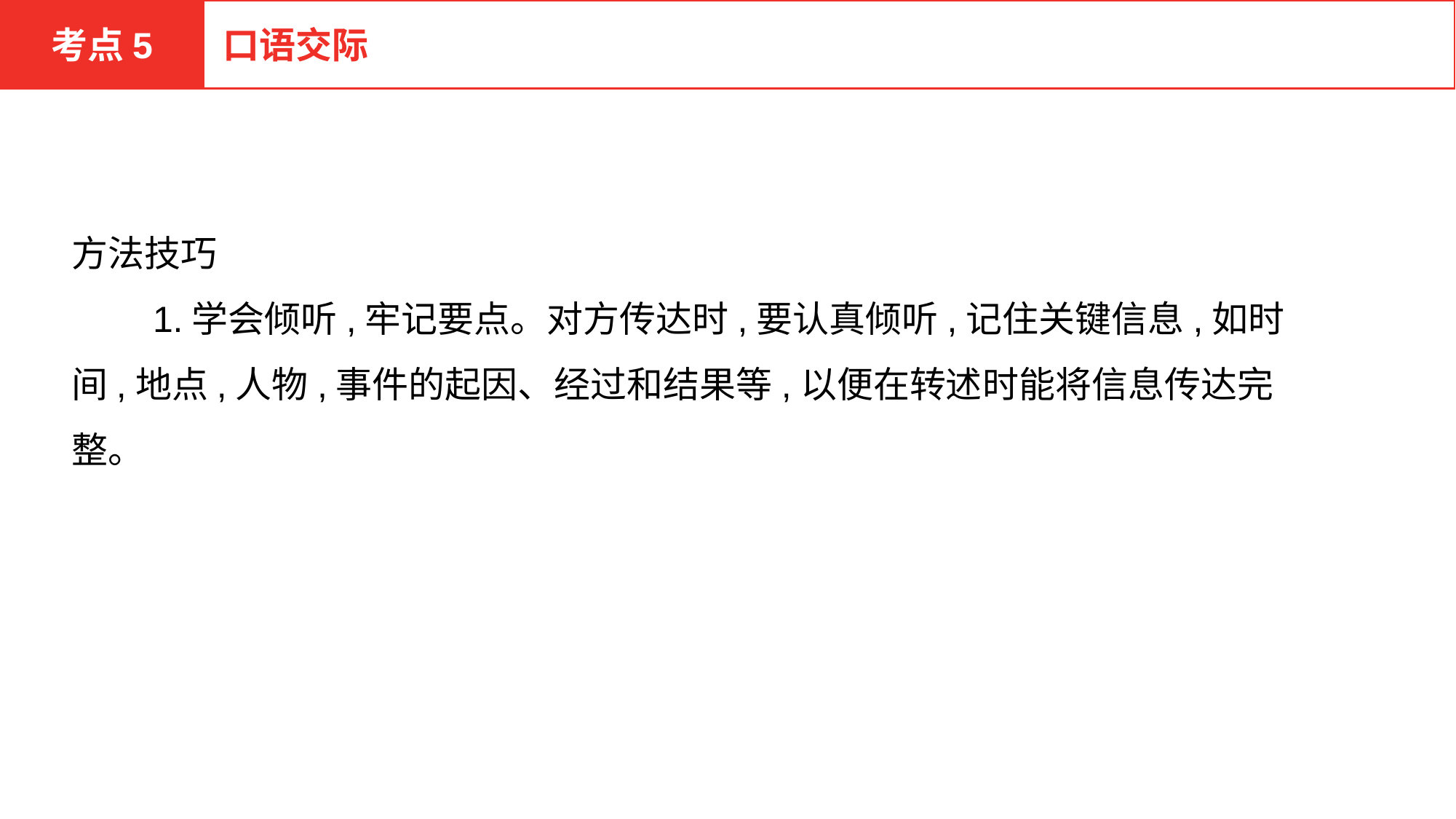

考点5
口语交际
方法技巧
　　1.学会倾听,牢记要点。对方传达时,要认真倾听,记住关键信息,如时间,地点,人物,事件的起因、经过和结果等,以便在转述时能将信息传达完整。